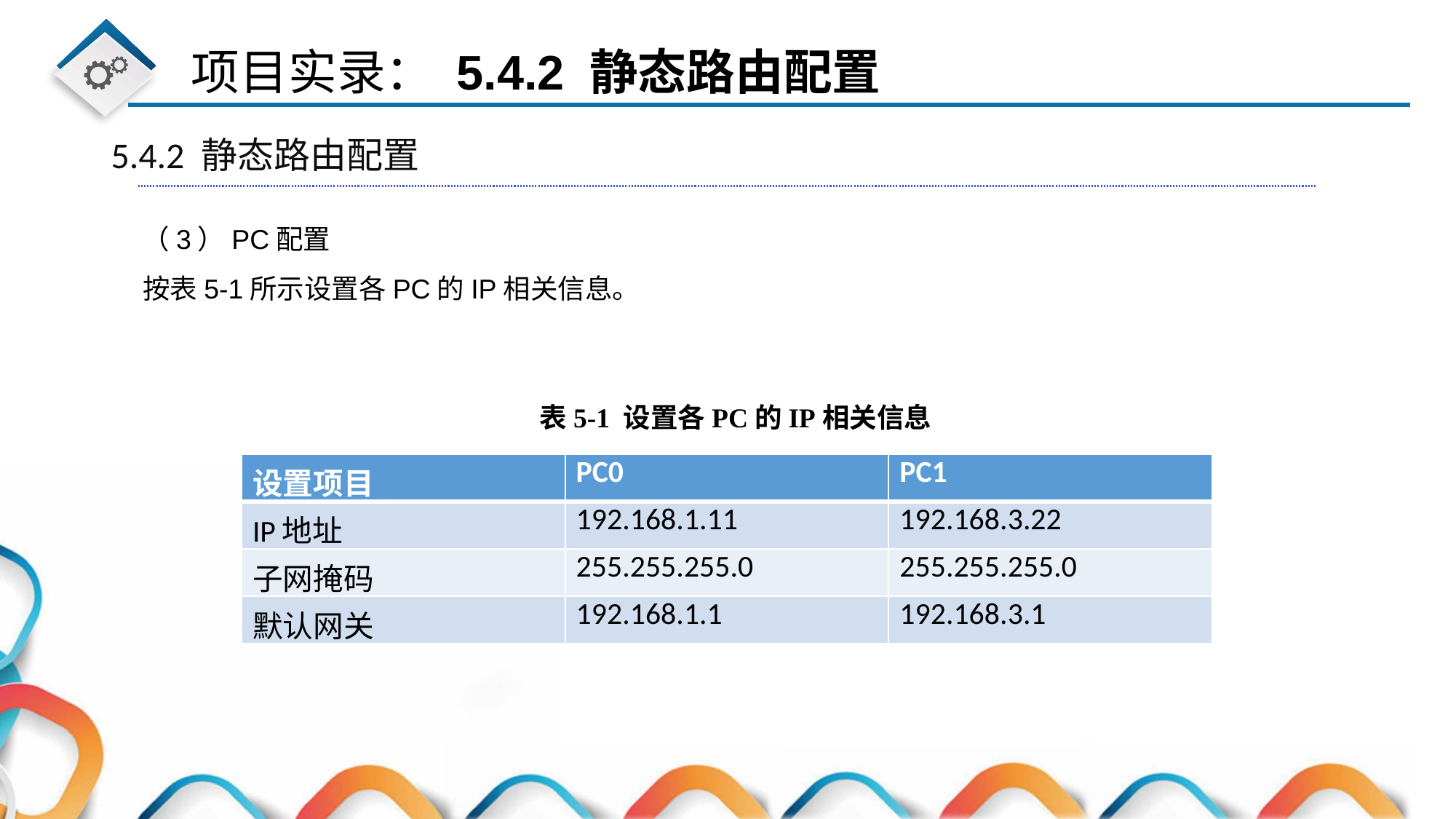

5.4.2 静态路由配置

（3）PC配置
按表5-1所示设置各PC的IP相关信息。
表5-1 设置各PC的IP相关信息

| 设置项目 | PC0 | PC1 |
| --- | --- | --- |
| IP地址 | 192.168.1.11 | 192.168.3.22 |
| 子网掩码 | 255.255.255.0 | 255.255.255.0 |
| 默认网关 | 192.168.1.1 | 192.168.3.1 |